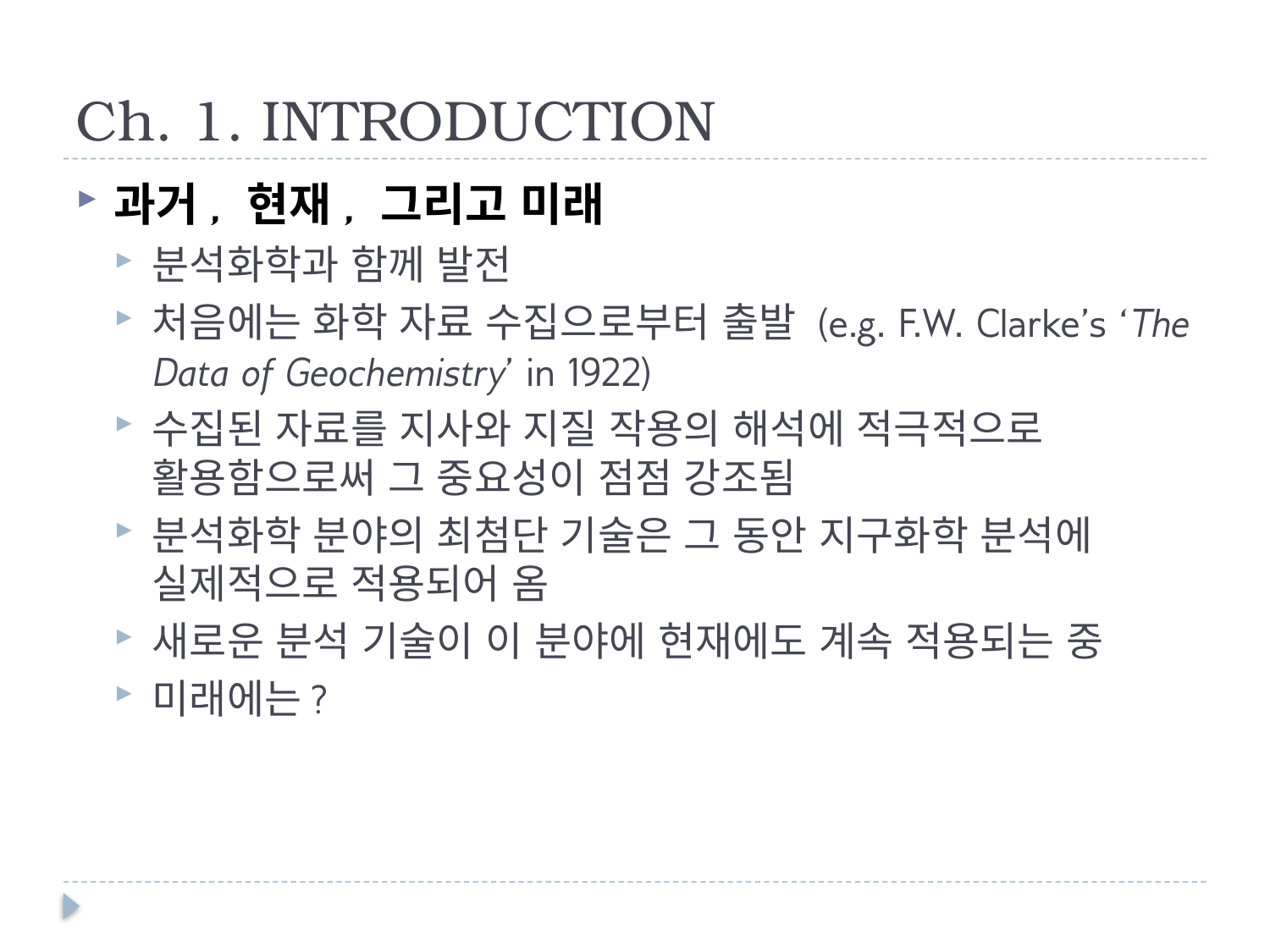

# Ch. 1. INTRODUCTION
과거, 현재, 그리고 미래
분석화학과 함께 발전
처음에는 화학 자료 수집으로부터 출발 (e.g. F.W. Clarke’s ‘The Data of Geochemistry’ in 1922)
수집된 자료를 지사와 지질 작용의 해석에 적극적으로 활용함으로써 그 중요성이 점점 강조됨
분석화학 분야의 최첨단 기술은 그 동안 지구화학 분석에 실제적으로 적용되어 옴
새로운 분석 기술이 이 분야에 현재에도 계속 적용되는 중
미래에는?